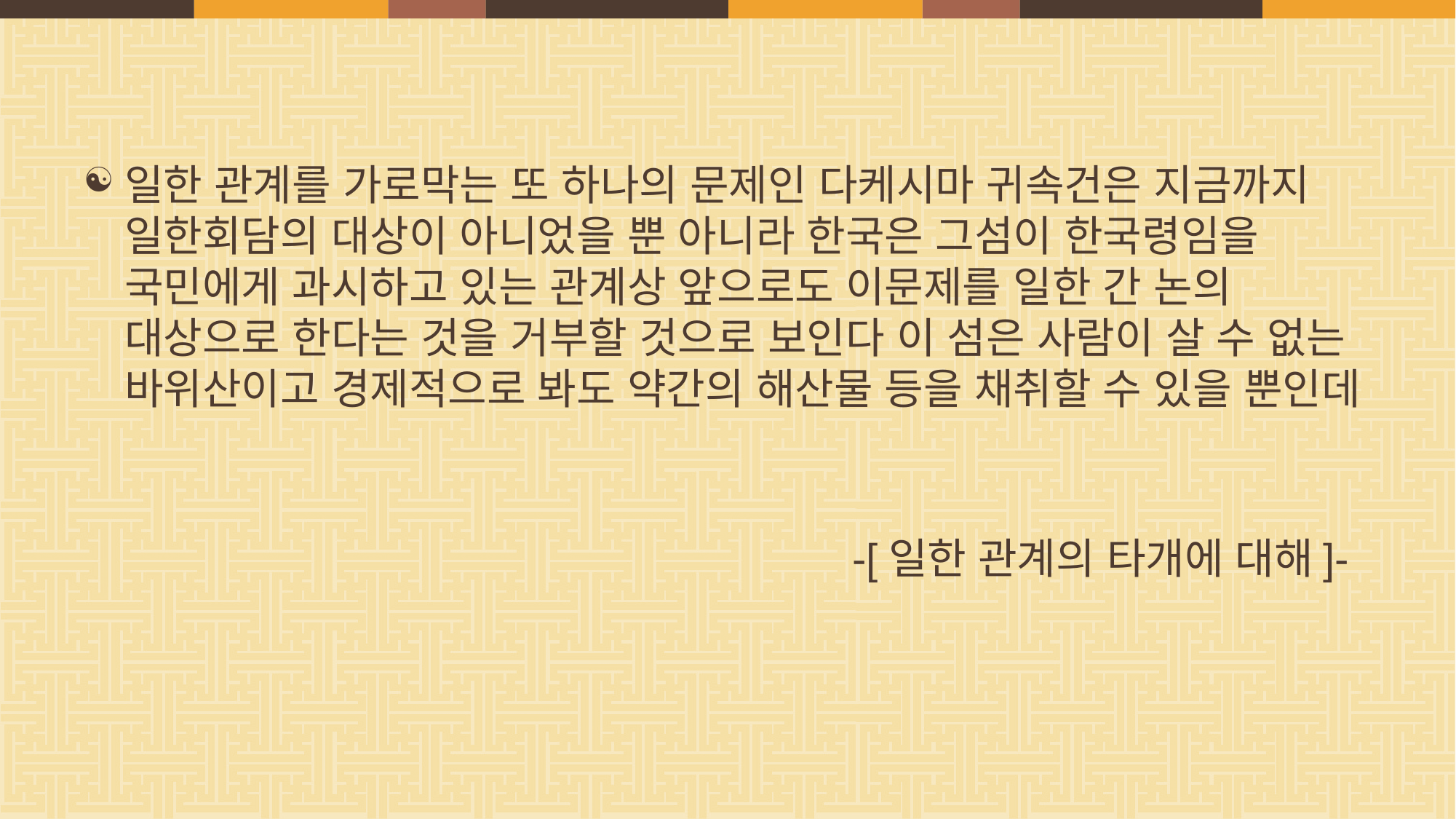

#
일한 관계를 가로막는 또 하나의 문제인 다케시마 귀속건은 지금까지 일한회담의 대상이 아니었을 뿐 아니라 한국은 그섬이 한국령임을 국민에게 과시하고 있는 관계상 앞으로도 이문제를 일한 간 논의 대상으로 한다는 것을 거부할 것으로 보인다 이 섬은 사람이 살 수 없는 바위산이고 경제적으로 봐도 약간의 해산물 등을 채취할 수 있을 뿐인데

                                                                 -[일한 관계의 타개에 대해]-